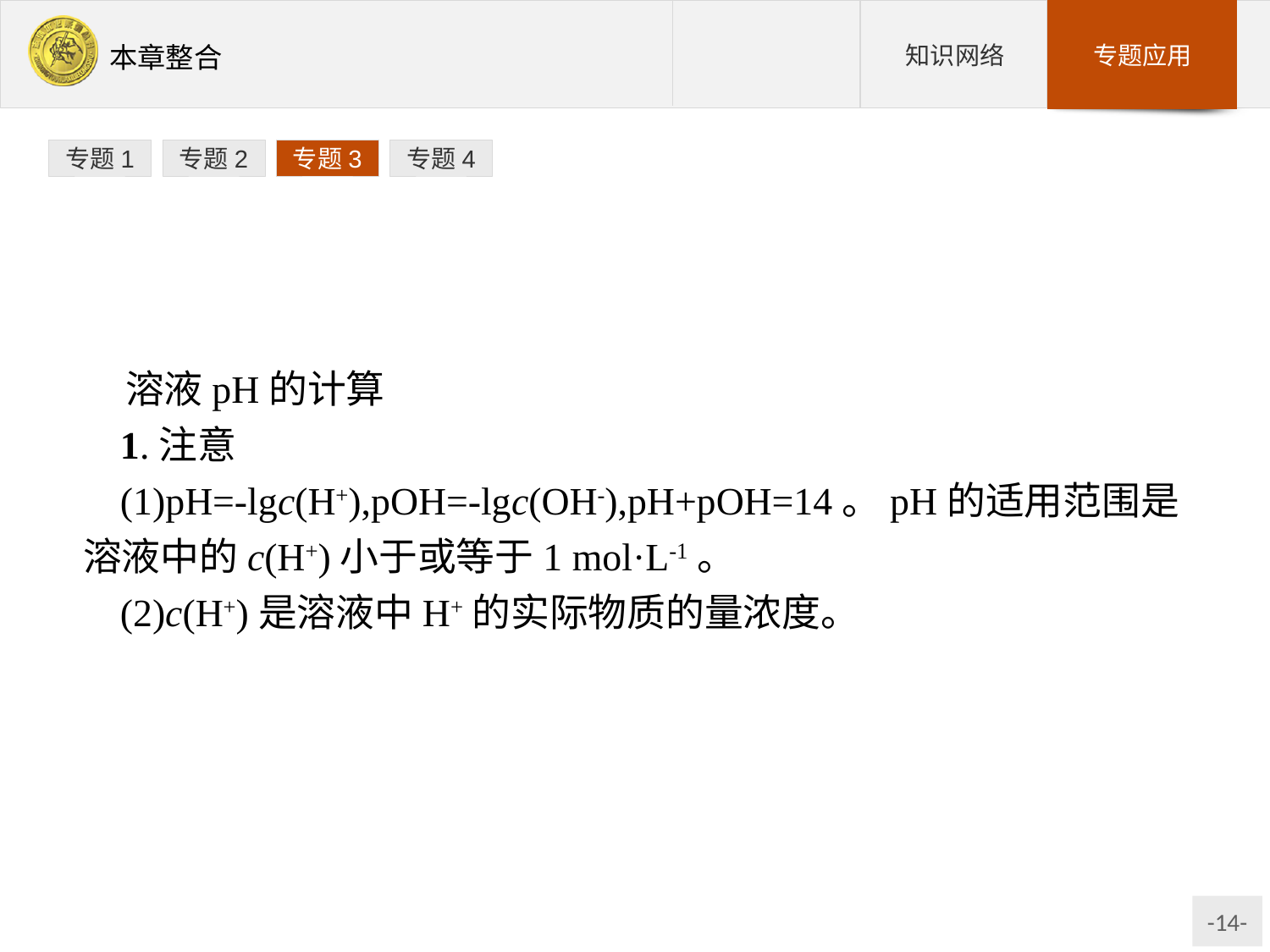

专题1
专题2
专题3
专题4
溶液pH的计算
1.注意
(1)pH=-lgc(H+),pOH=-lgc(OH-),pH+pOH=14。pH的适用范围是溶液中的c(H+)小于或等于1 mol·L-1。
(2)c(H+)是溶液中H+的实际物质的量浓度。